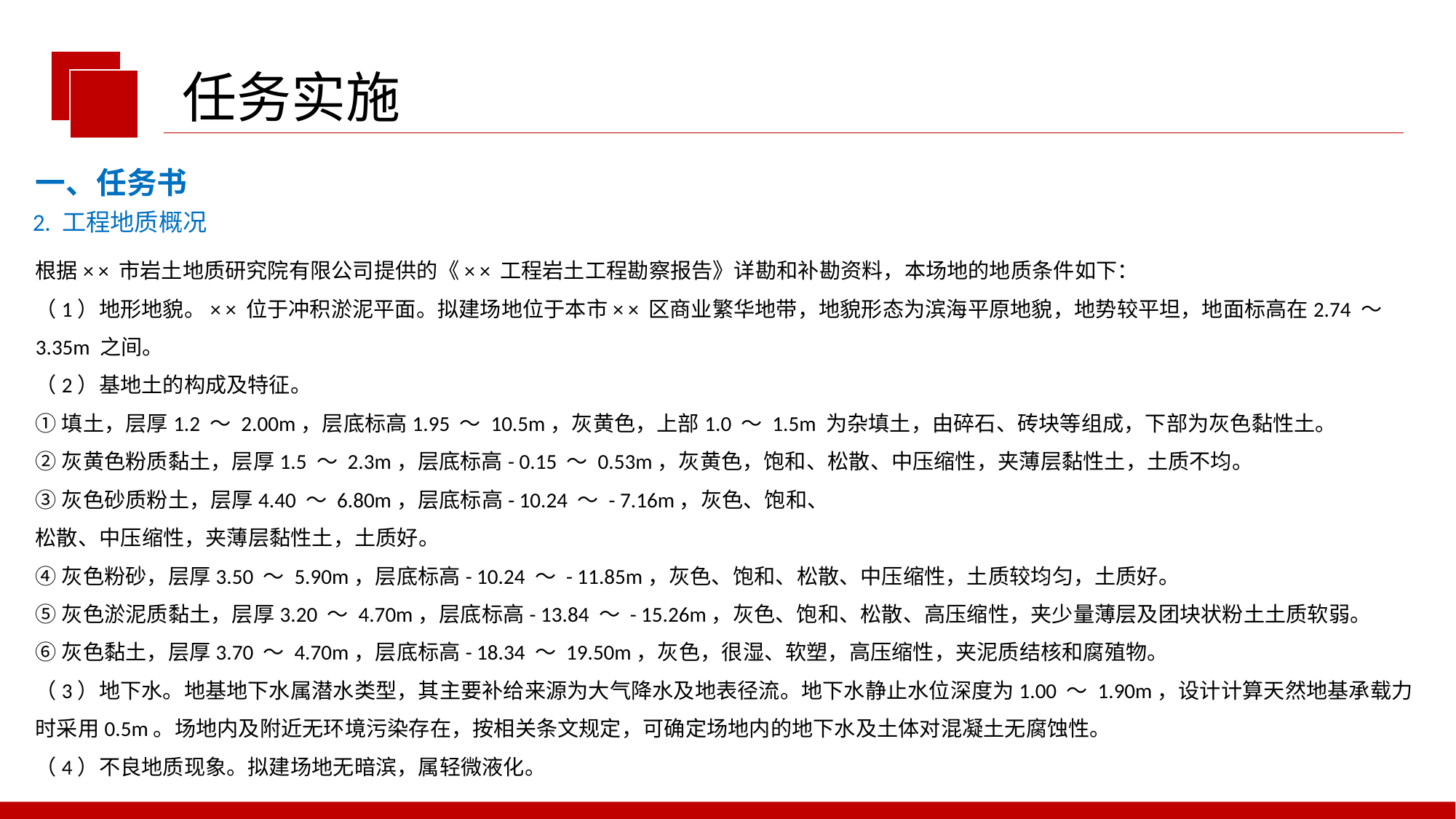

任务实施
一、任务书
2. 工程地质概况
根据× × 市岩土地质研究院有限公司提供的《× × 工程岩土工程勘察报告》详勘和补勘资料，本场地的地质条件如下：
（1）地形地貌。× × 位于冲积淤泥平面。拟建场地位于本市× × 区商业繁华地带，地貌形态为滨海平原地貌，地势较平坦，地面标高在2.74 ～ 3.35m 之间。
（2）基地土的构成及特征。
①填土，层厚1.2 ～ 2.00m，层底标高1.95 ～ 10.5m，灰黄色，上部1.0 ～ 1.5m 为杂填土，由碎石、砖块等组成，下部为灰色黏性土。
②灰黄色粉质黏土，层厚1.5 ～ 2.3m，层底标高- 0.15 ～ 0.53m，灰黄色，饱和、松散、中压缩性，夹薄层黏性土，土质不均。
③灰色砂质粉土，层厚4.40 ～ 6.80m，层底标高- 10.24 ～ - 7.16m，灰色、饱和、
松散、中压缩性，夹薄层黏性土，土质好。
④灰色粉砂，层厚3.50 ～ 5.90m，层底标高- 10.24 ～ - 11.85m，灰色、饱和、松散、中压缩性，土质较均匀，土质好。
⑤灰色淤泥质黏土，层厚3.20 ～ 4.70m，层底标高- 13.84 ～ - 15.26m，灰色、饱和、松散、高压缩性，夹少量薄层及团块状粉土土质软弱。
⑥灰色黏土，层厚3.70 ～ 4.70m，层底标高- 18.34 ～ 19.50m，灰色，很湿、软塑，高压缩性，夹泥质结核和腐殖物。
（3）地下水。地基地下水属潜水类型，其主要补给来源为大气降水及地表径流。地下水静止水位深度为1.00 ～ 1.90m，设计计算天然地基承载力时采用0.5m。场地内及附近无环境污染存在，按相关条文规定，可确定场地内的地下水及土体对混凝土无腐蚀性。
（4）不良地质现象。拟建场地无暗滨，属轻微液化。